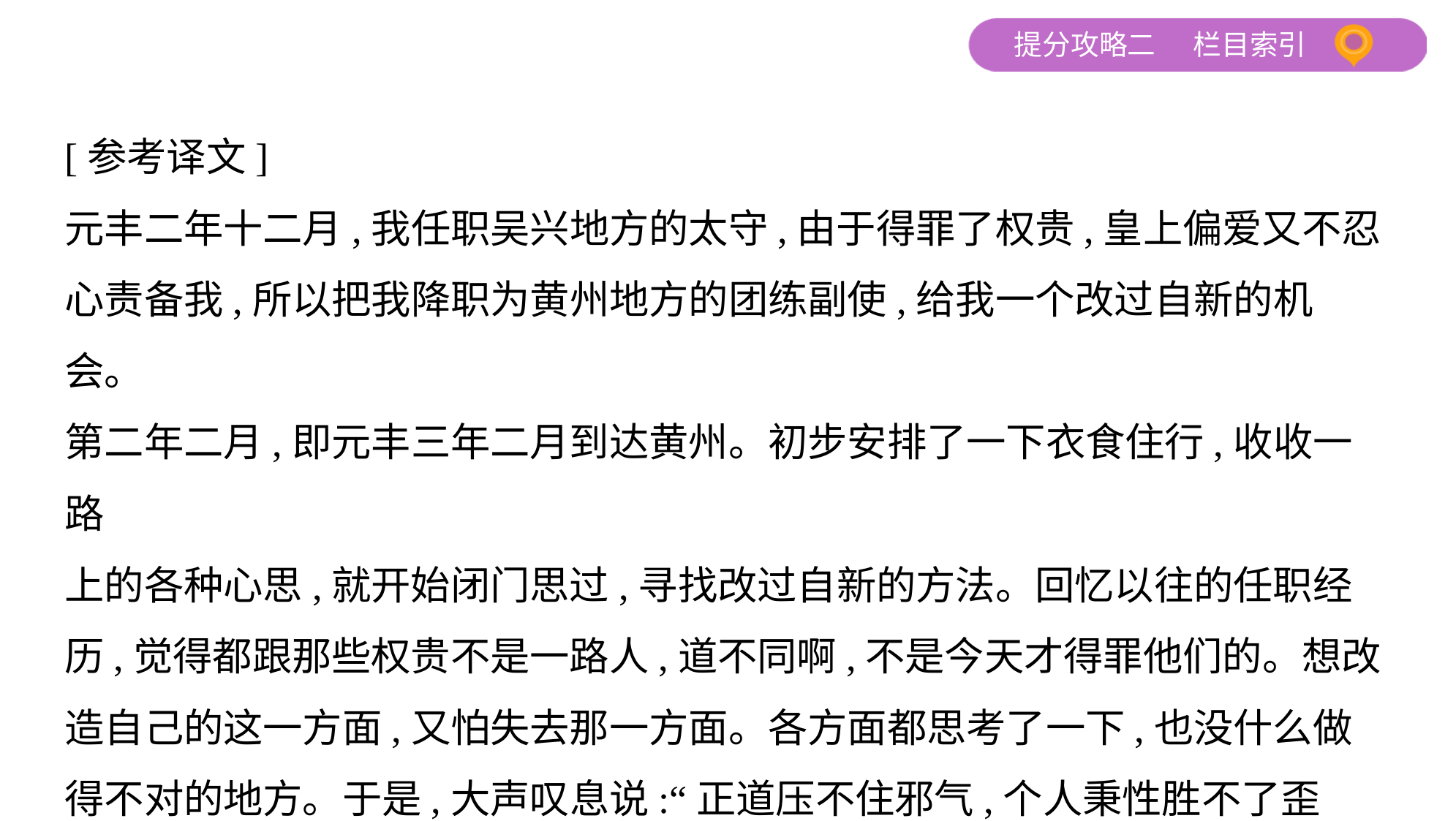

[参考译文]
元丰二年十二月,我任职吴兴地方的太守,由于得罪了权贵,皇上偏爱又不忍心责备我,所以把我降职为黄州地方的团练副使,给我一个改过自新的机会。
第二年二月,即元丰三年二月到达黄州。初步安排了一下衣食住行,收收一路
上的各种心思,就开始闭门思过,寻找改过自新的方法。回忆以往的任职经历,觉得都跟那些权贵不是一路人,道不同啊,不是今天才得罪他们的。想改造自己的这一方面,又怕失去那一方面。各方面都思考了一下,也没什么做得不对的地方。于是,大声叹息说:“正道压不住邪气,个人秉性胜不了歪风。不铲其